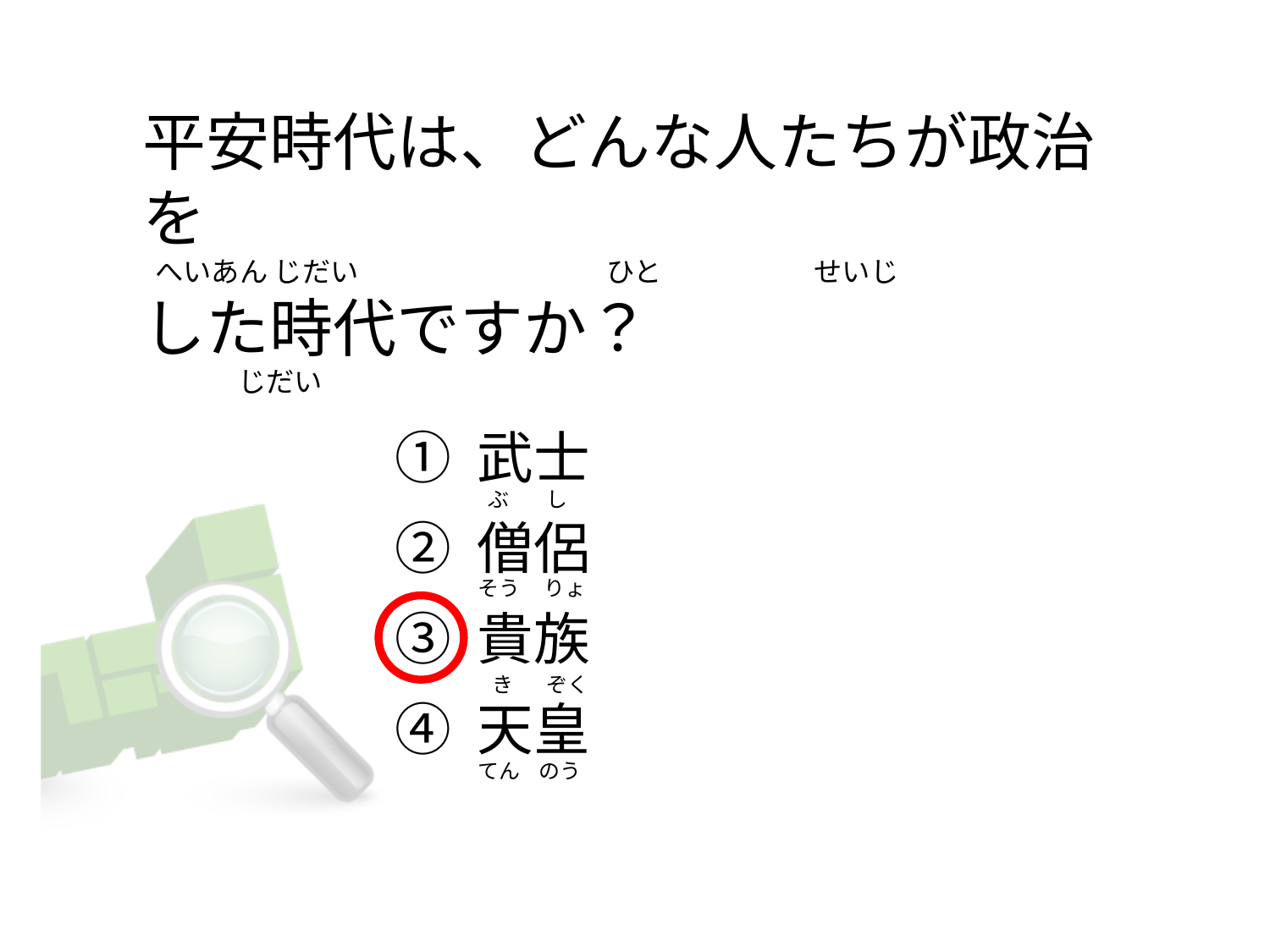

# 平安時代は、どんな人たちが政治を   へいあん じだい                                       ひと                        せいじ した時代ですか？                じだい
① 武士
② 僧侶
③ 貴族
④ 天皇
 ぶ        し
そう     りょ

  き       ぞく
てん    のう